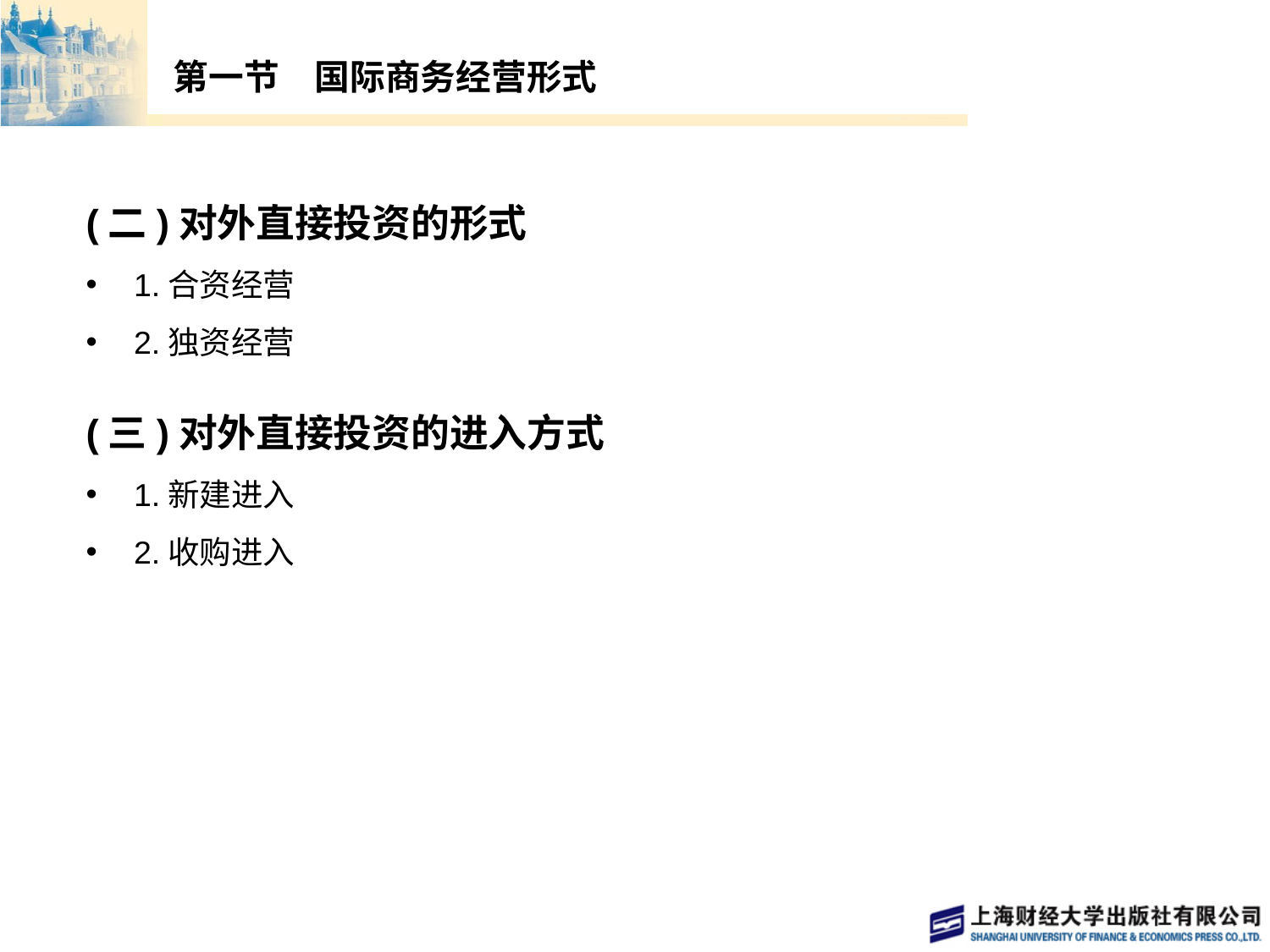

# 第一节　国际商务经营形式
(二)对外直接投资的形式
1.合资经营
2.独资经营
(三)对外直接投资的进入方式
1.新建进入
2.收购进入